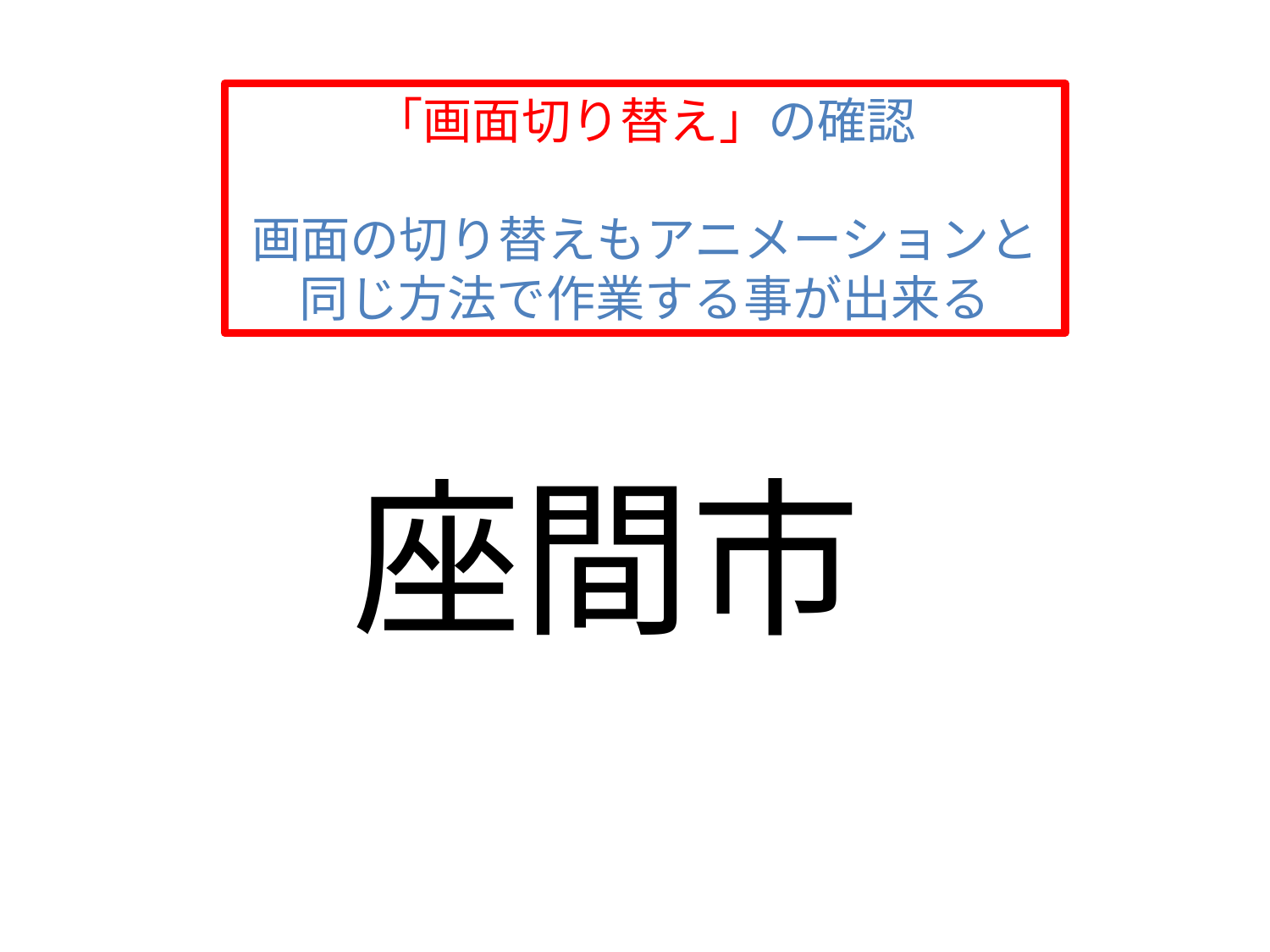

「画面切り替え」の確認

画面の切り替えもアニメーションと
同じ方法で作業する事が出来る
座間市